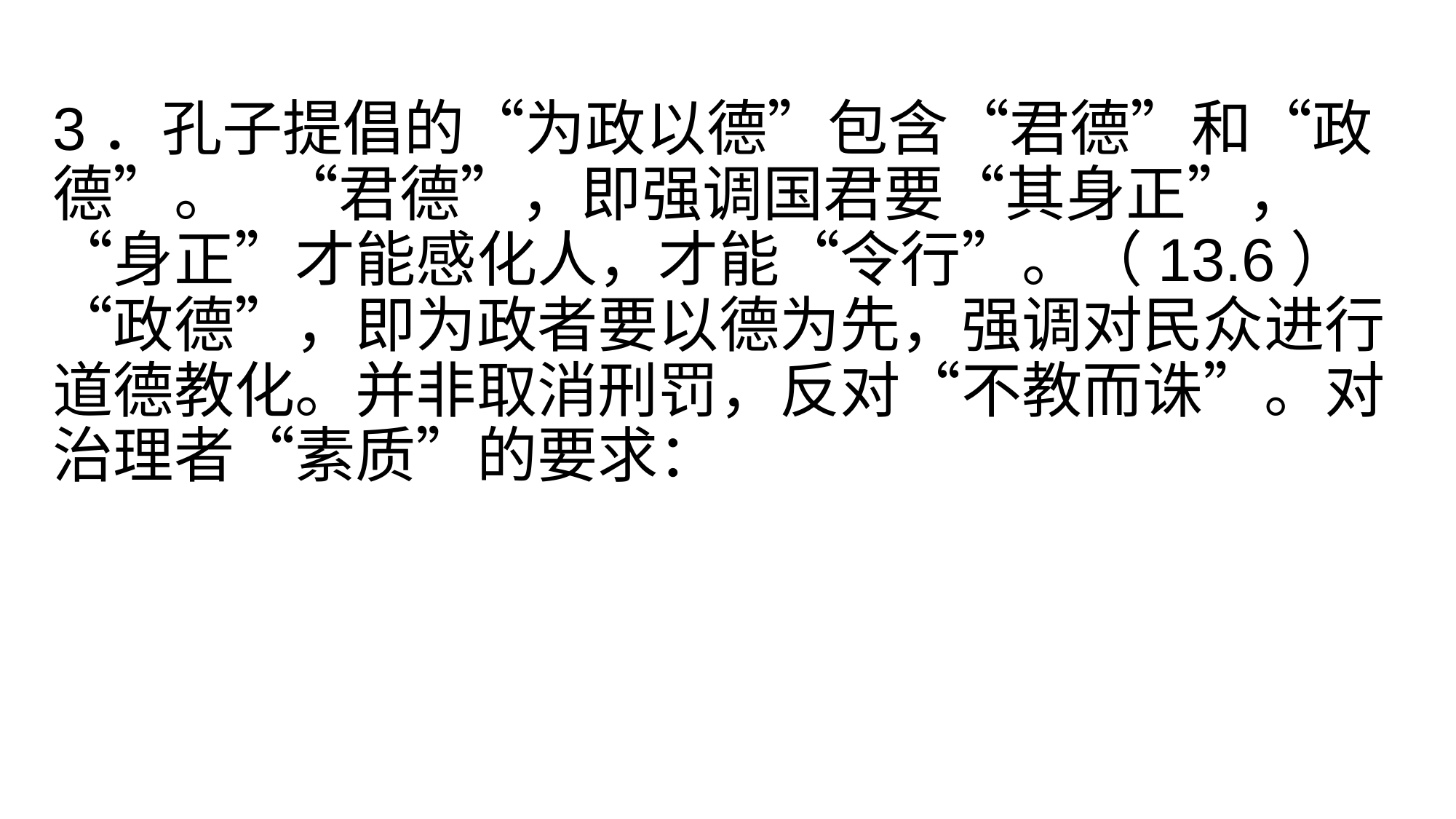

3．孔子提倡的“为政以德”包含“君德”和“政德”。  “君德”，即强调国君要“其身正”，“身正”才能感化人，才能“令行”。（13.6） “政德”，即为政者要以德为先，强调对民众进行道德教化。并非取消刑罚，反对“不教而诛”。对治理者“素质”的要求：

#